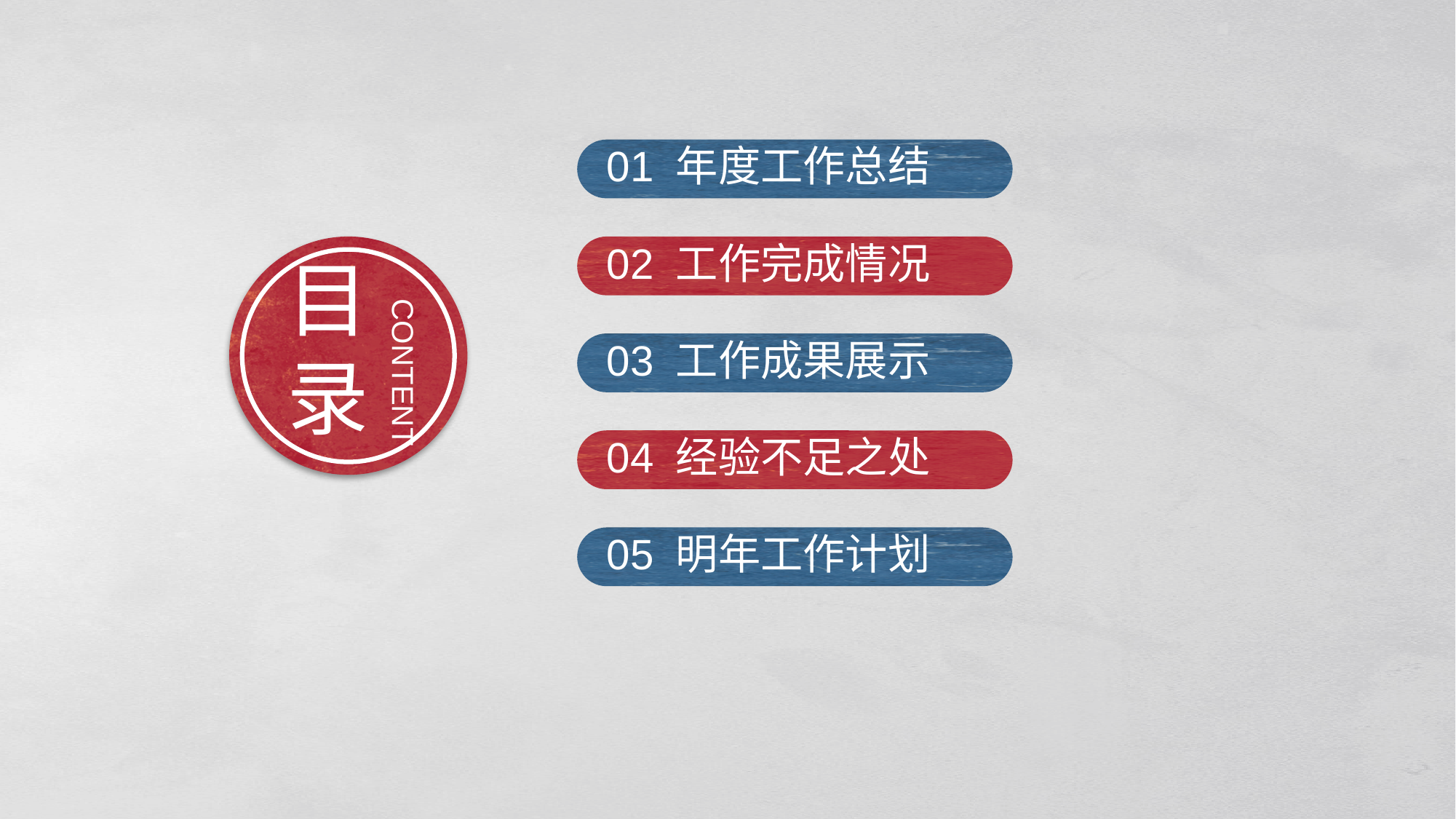

01 年度工作总结

02 工作完成情况

目录
CONTENT
03 工作成果展示

04 经验不足之处

05 明年工作计划